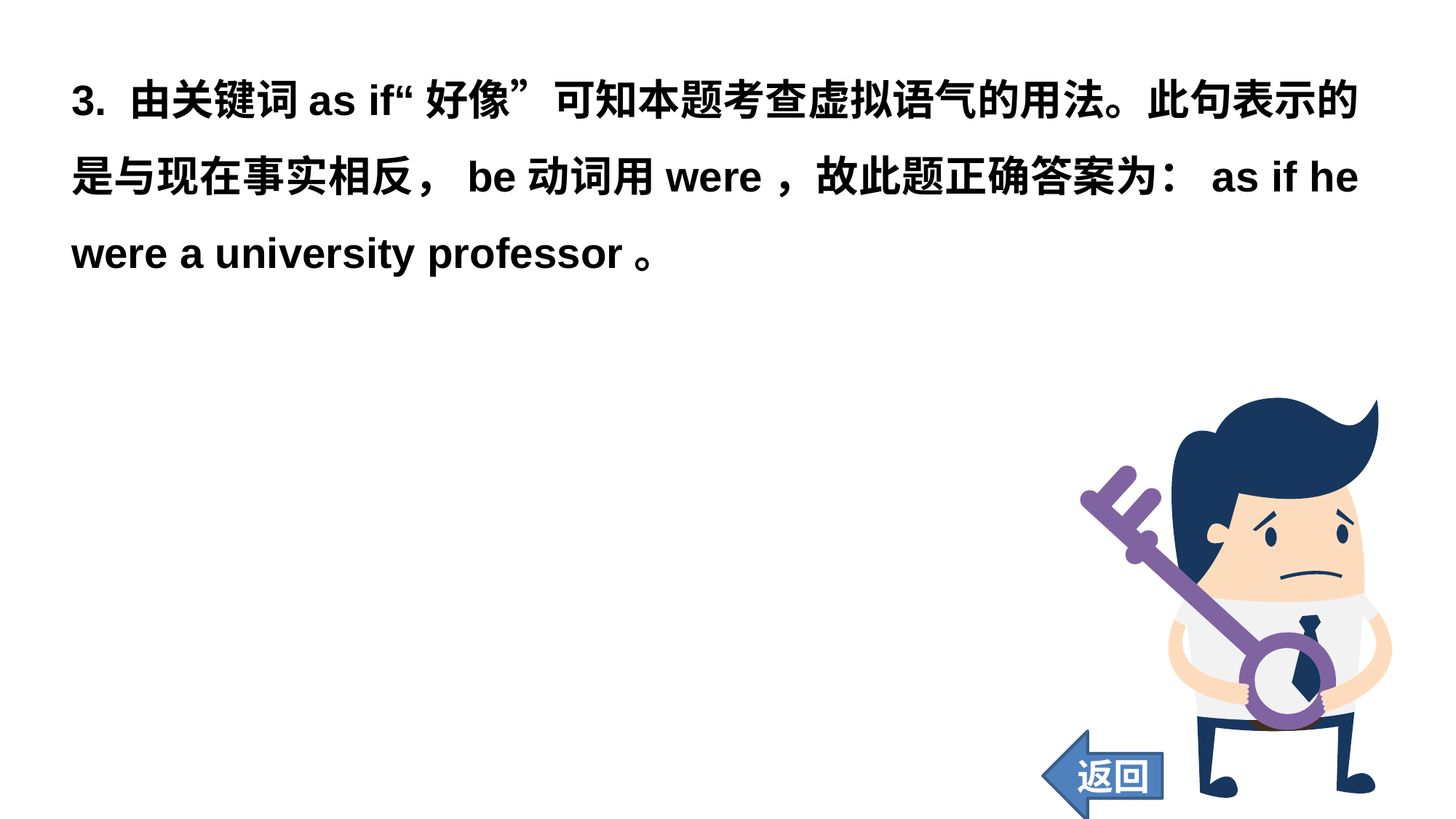

3. 由关键词as if“好像”可知本题考查虚拟语气的用法。此句表示的是与现在事实相反，be动词用were，故此题正确答案为：as if he were a university professor。

返回